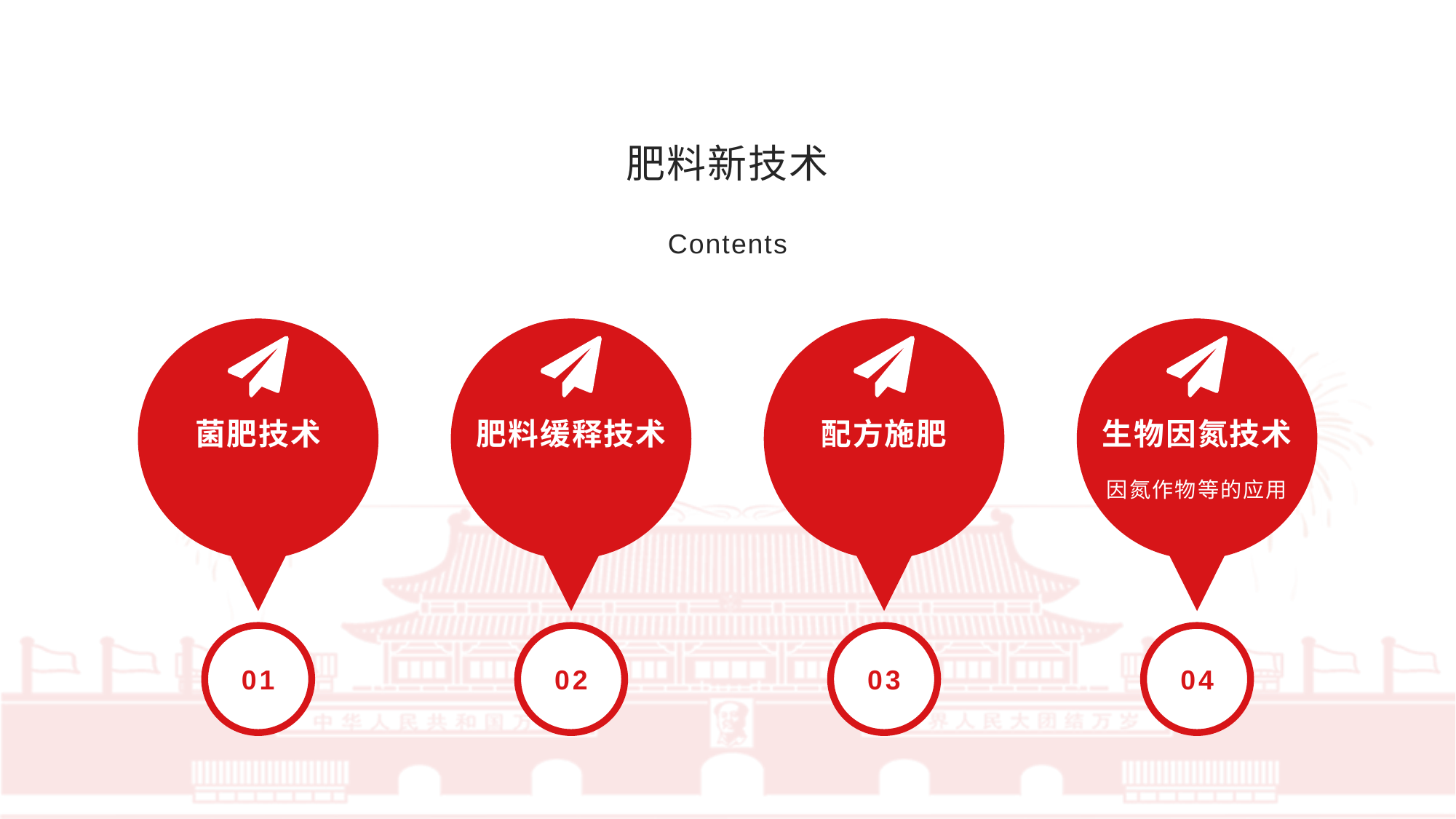

肥料新技术
Contents

菌肥技术
肥料缓释技术
配方施肥
生物因氮技术
因氮作物等的应用

01
02
03
04